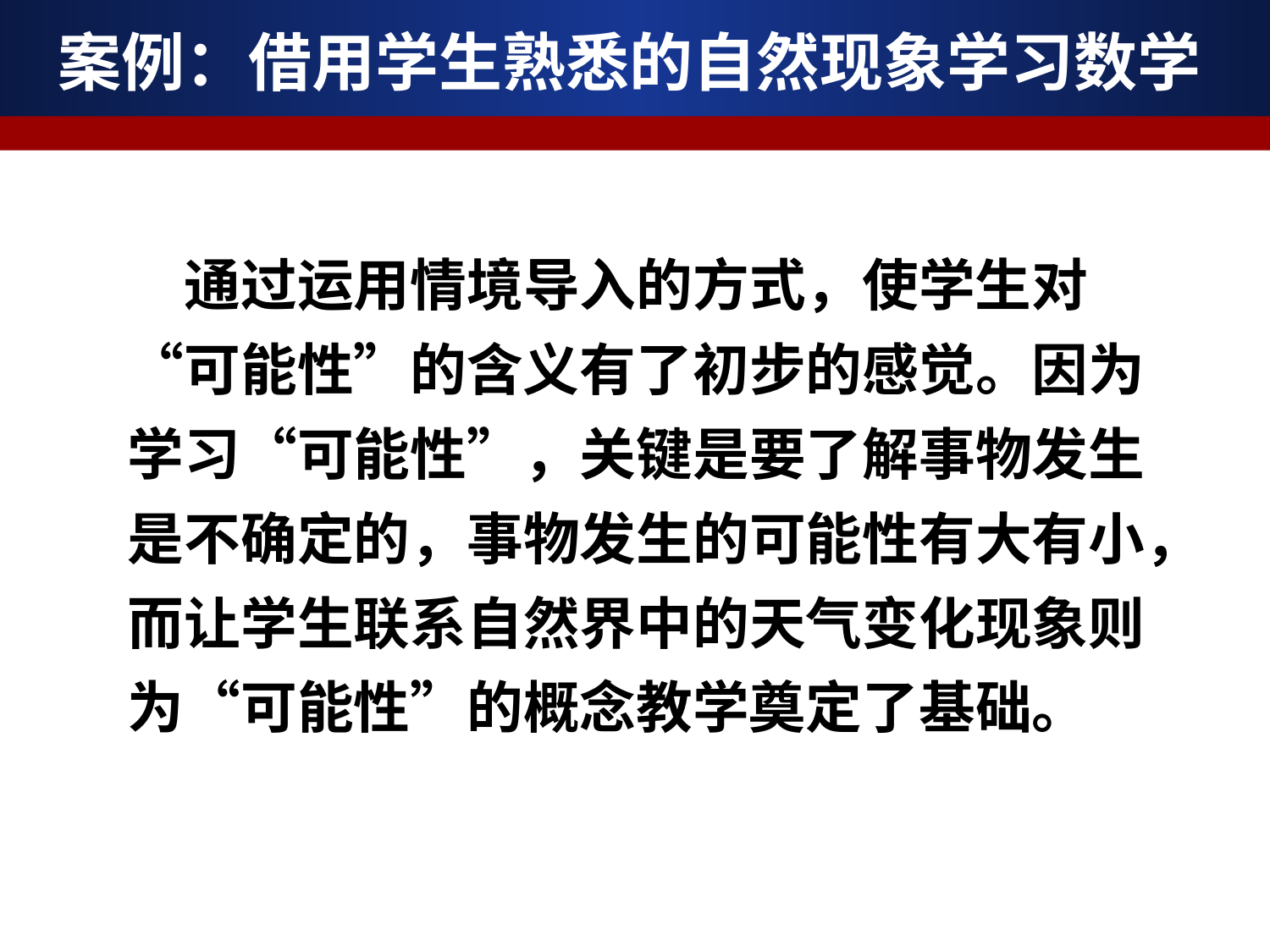

# 案例：借用学生熟悉的自然现象学习数学
    通过运用情境导入的方式，使学生对“可能性”的含义有了初步的感觉。因为学习“可能性”，关键是要了解事物发生是不确定的，事物发生的可能性有大有小，而让学生联系自然界中的天气变化现象则为“可能性”的概念教学奠定了基础。